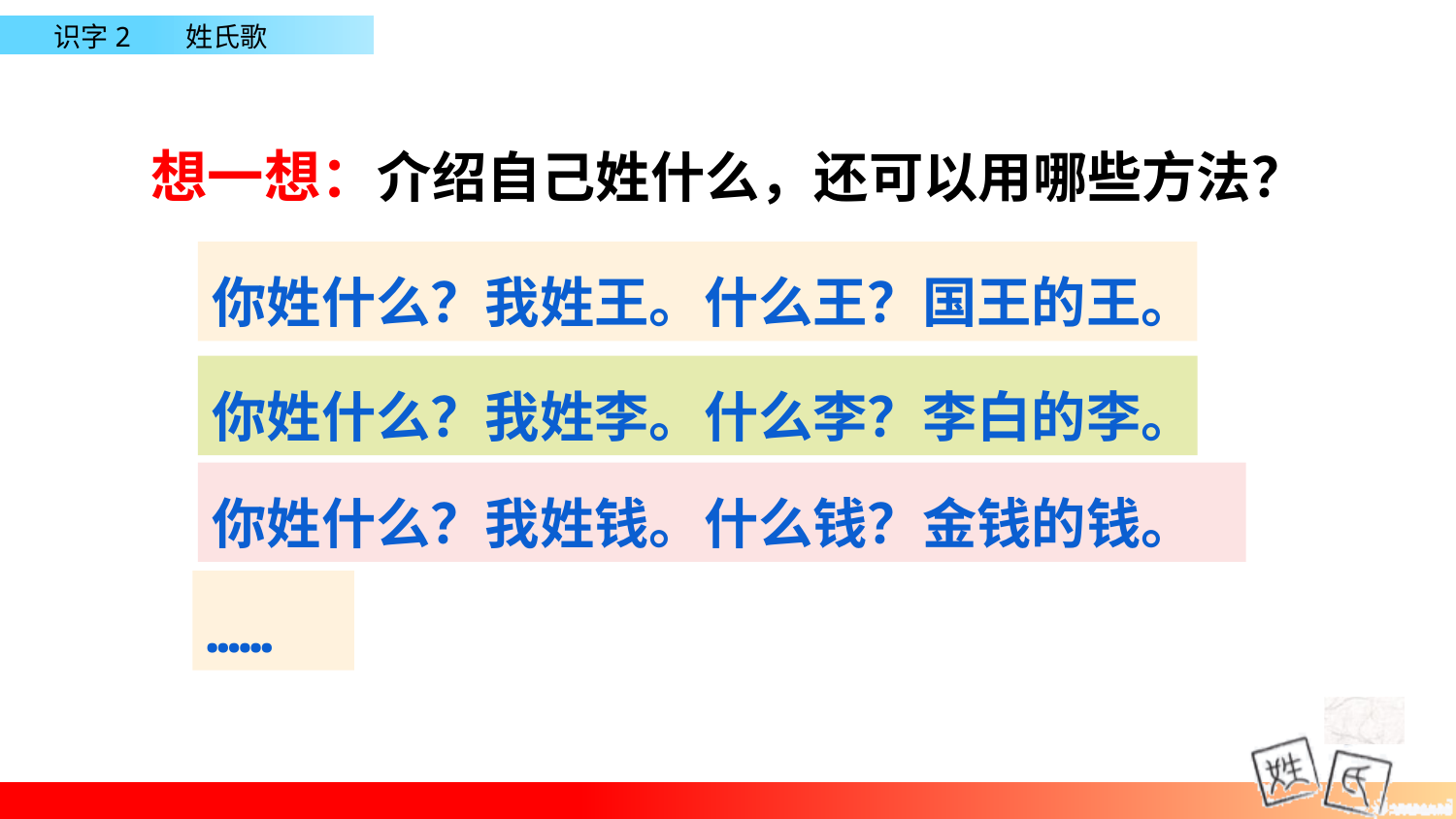

想一想：介绍自己姓什么，还可以用哪些方法？
你姓什么？我姓王。什么王？国王的王。
你姓什么？我姓李。什么李？李白的李。
你姓什么？我姓钱。什么钱？金钱的钱。
……